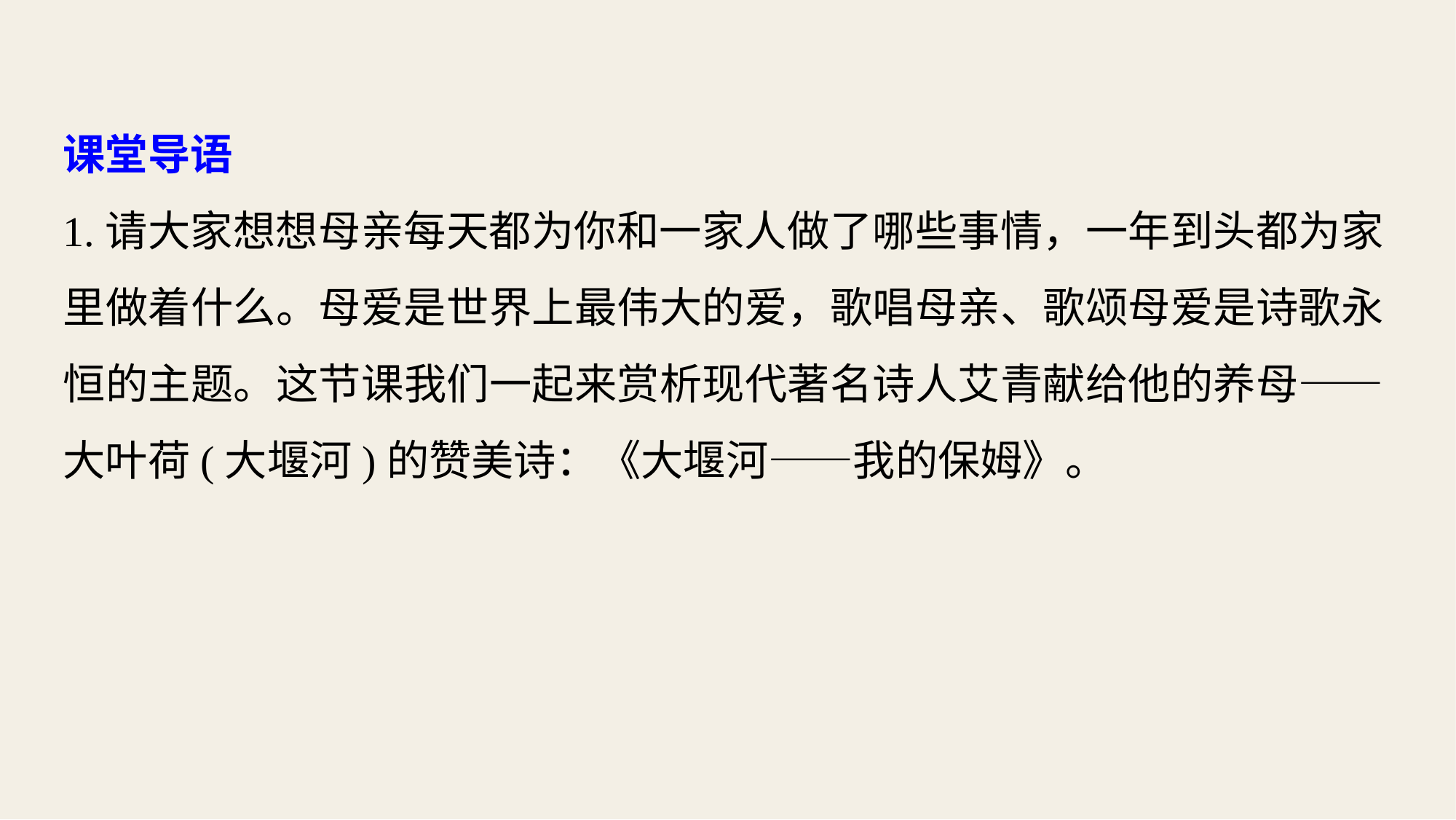

课堂导语
1.请大家想想母亲每天都为你和一家人做了哪些事情，一年到头都为家里做着什么。母爱是世界上最伟大的爱，歌唱母亲、歌颂母爱是诗歌永恒的主题。这节课我们一起来赏析现代著名诗人艾青献给他的养母——大叶荷(大堰河)的赞美诗：《大堰河——我的保姆》。